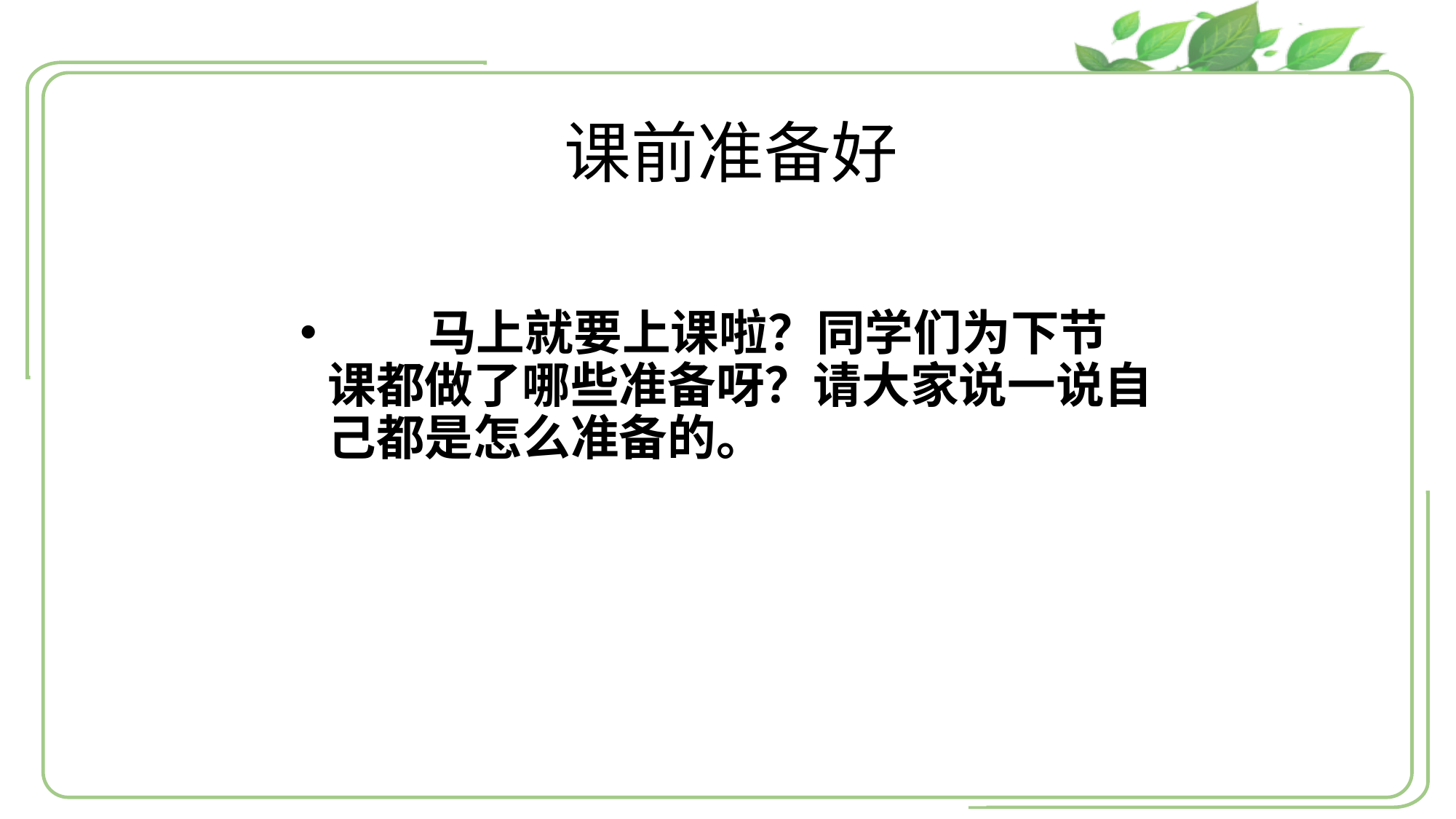

# 课前准备好
https://www.ypppt.com/
        马上就要上课啦？同学们为下节课都做了哪些准备呀？请大家说一说自己都是怎么准备的。